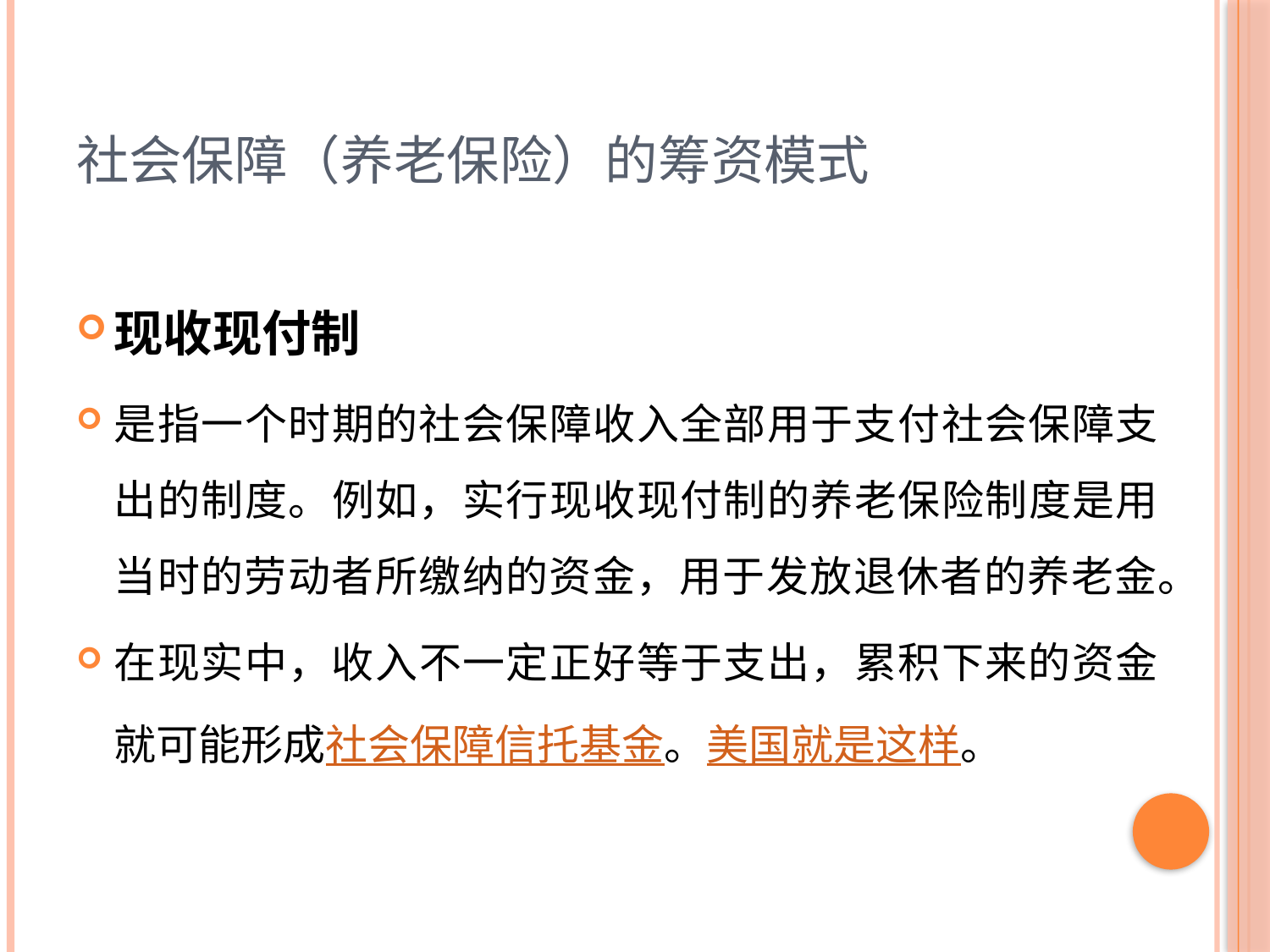

# 社会保障（养老保险）的筹资模式
现收现付制
是指一个时期的社会保障收入全部用于支付社会保障支出的制度。例如，实行现收现付制的养老保险制度是用当时的劳动者所缴纳的资金，用于发放退休者的养老金。
在现实中，收入不一定正好等于支出，累积下来的资金就可能形成社会保障信托基金。美国就是这样。